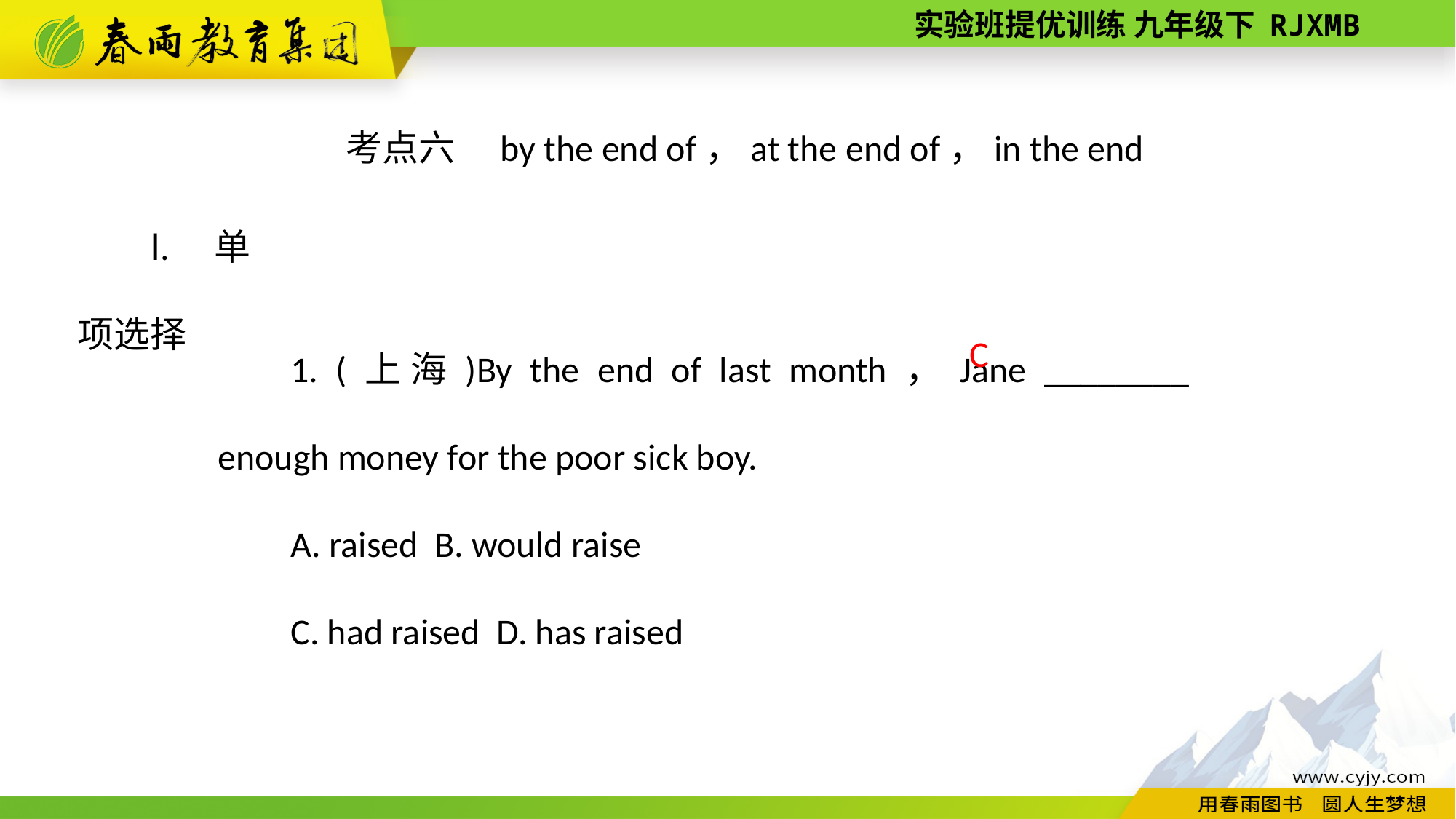

考点六　by the end of，at the end of，in the end
Ⅰ. 单项选择
1. (上海)By the end of last month，Jane ________ enough money for the poor sick boy.
A. raised  B. would raise
C. had raised  D. has raised
C